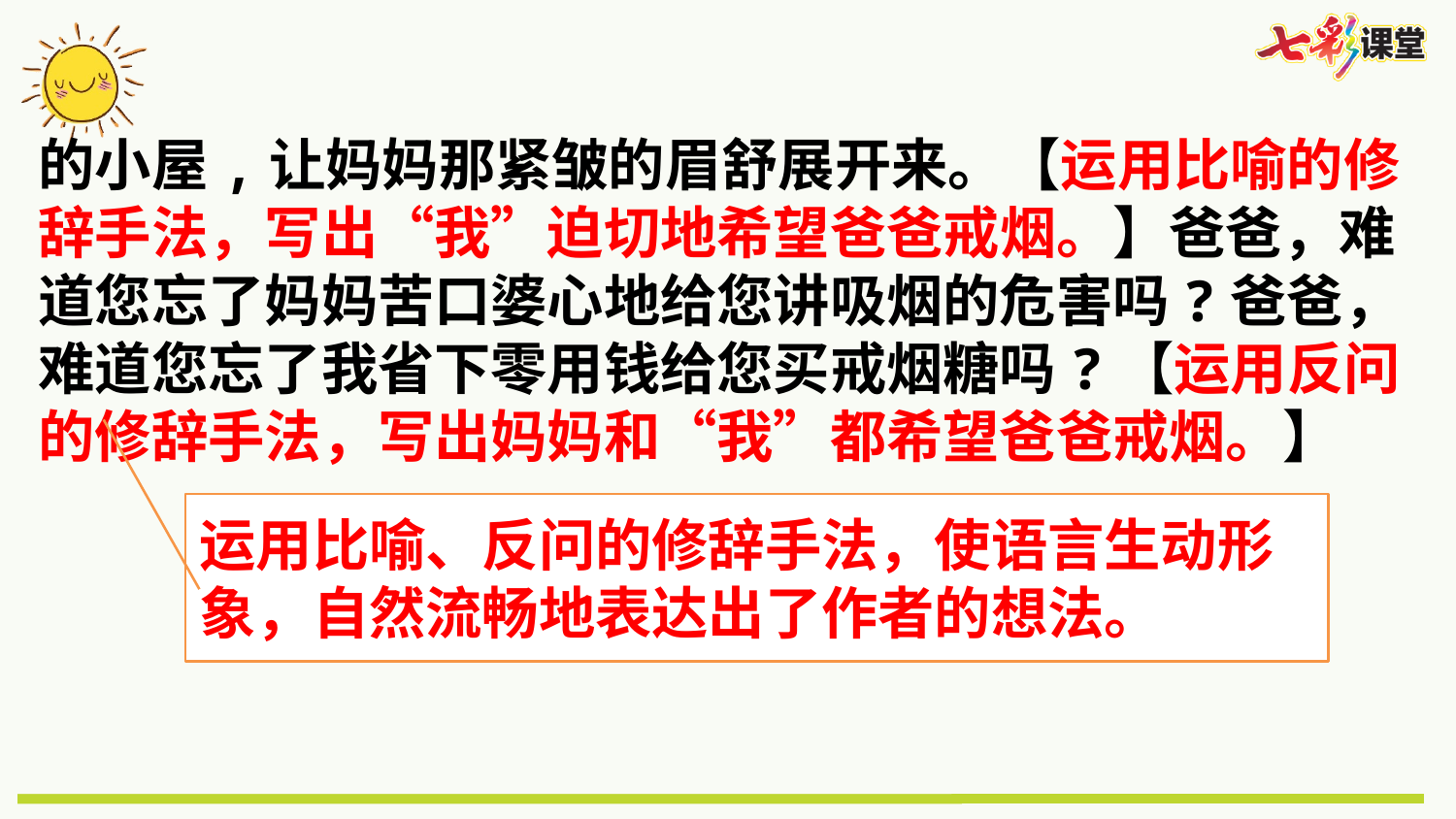

的小屋,让妈妈那紧皱的眉舒展开来。【运用比喻的修辞手法，写出“我”迫切地希望爸爸戒烟。】爸爸，难道您忘了妈妈苦口婆心地给您讲吸烟的危害吗?爸爸，难道您忘了我省下零用钱给您买戒烟糖吗?【运用反问的修辞手法，写出妈妈和“我”都希望爸爸戒烟。】
运用比喻、反问的修辞手法，使语言生动形象，自然流畅地表达出了作者的想法。